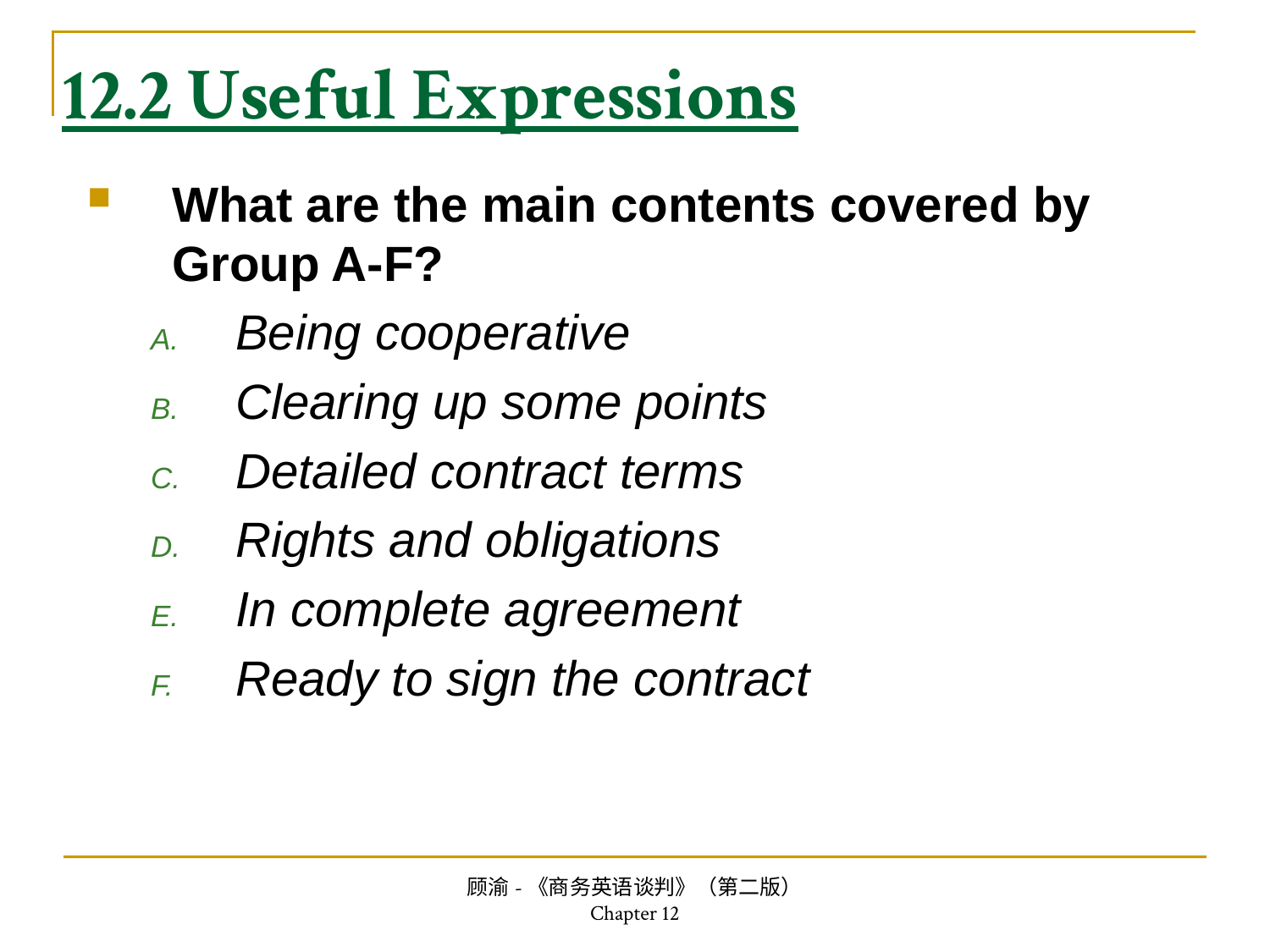

# 12.2 Useful Expressions
What are the main contents covered by Group A-F?
Being cooperative
Clearing up some points
Detailed contract terms
Rights and obligations
In complete agreement
Ready to sign the contract

16
顾渝-《商务英语谈判》（第二版） Chapter 12